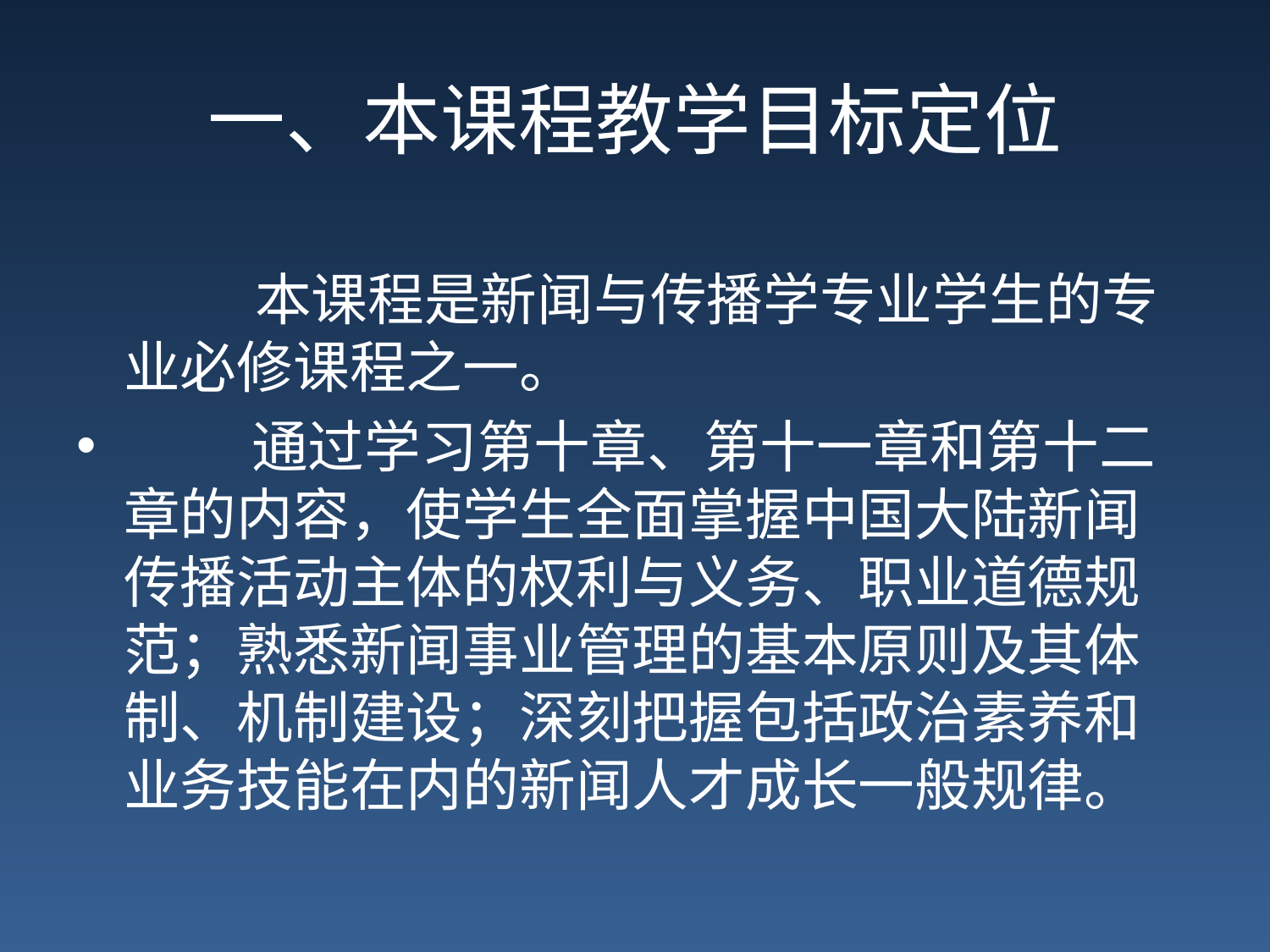

# 一、本课程教学目标定位

             本课程是新闻与传播学专业学生的专业必修课程之一。
         通过学习第十章、第十一章和第十二章的内容，使学生全面掌握中国大陆新闻传播活动主体的权利与义务、职业道德规范；熟悉新闻事业管理的基本原则及其体制、机制建设；深刻把握包括政治素养和业务技能在内的新闻人才成长一般规律。